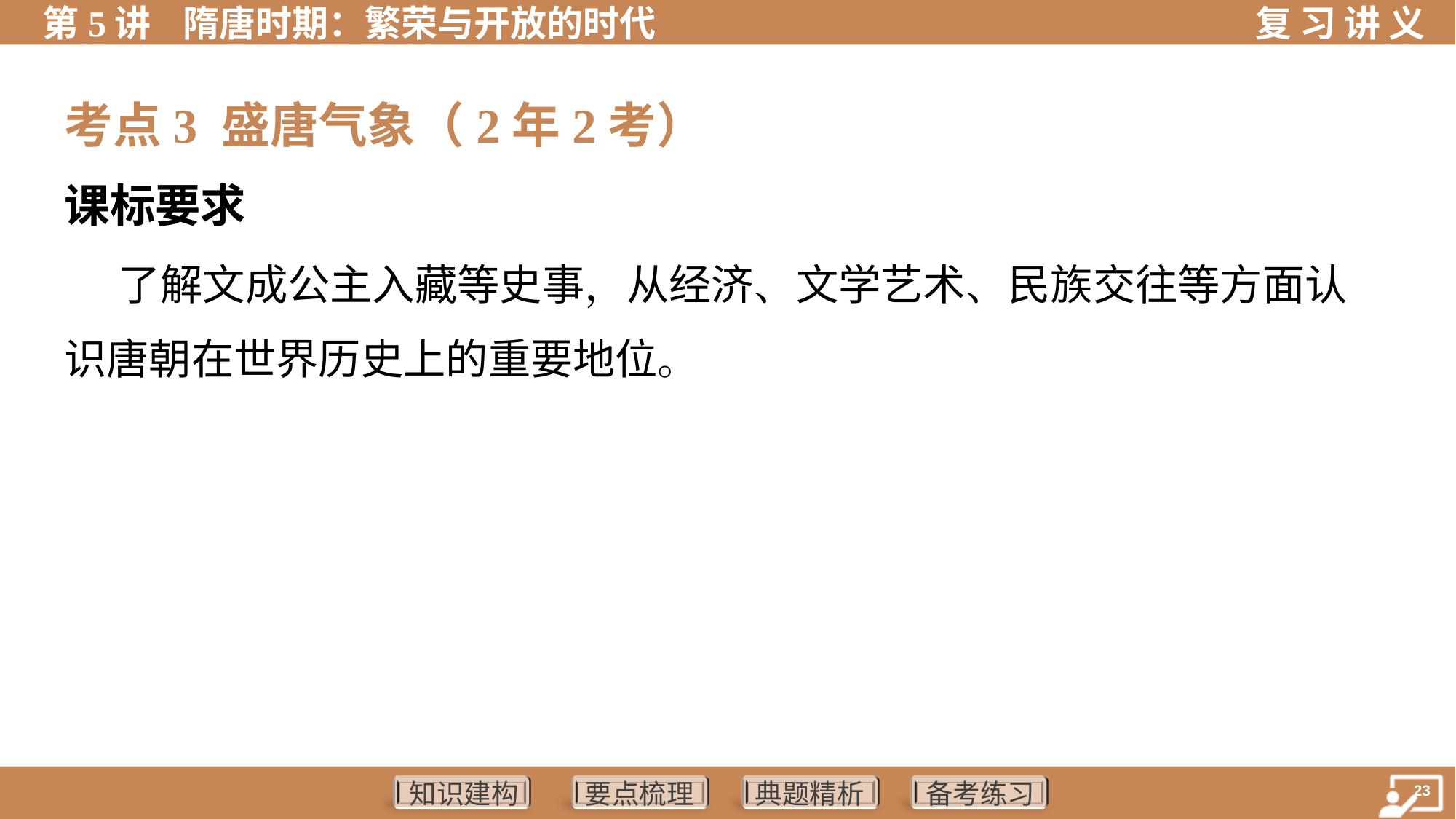

考点3 盛唐气象（2年2考）
课标要求
    了解文成公主入藏等史事，从经济、文学艺术、民族交往等方面认
识唐朝在世界历史上的重要地位。